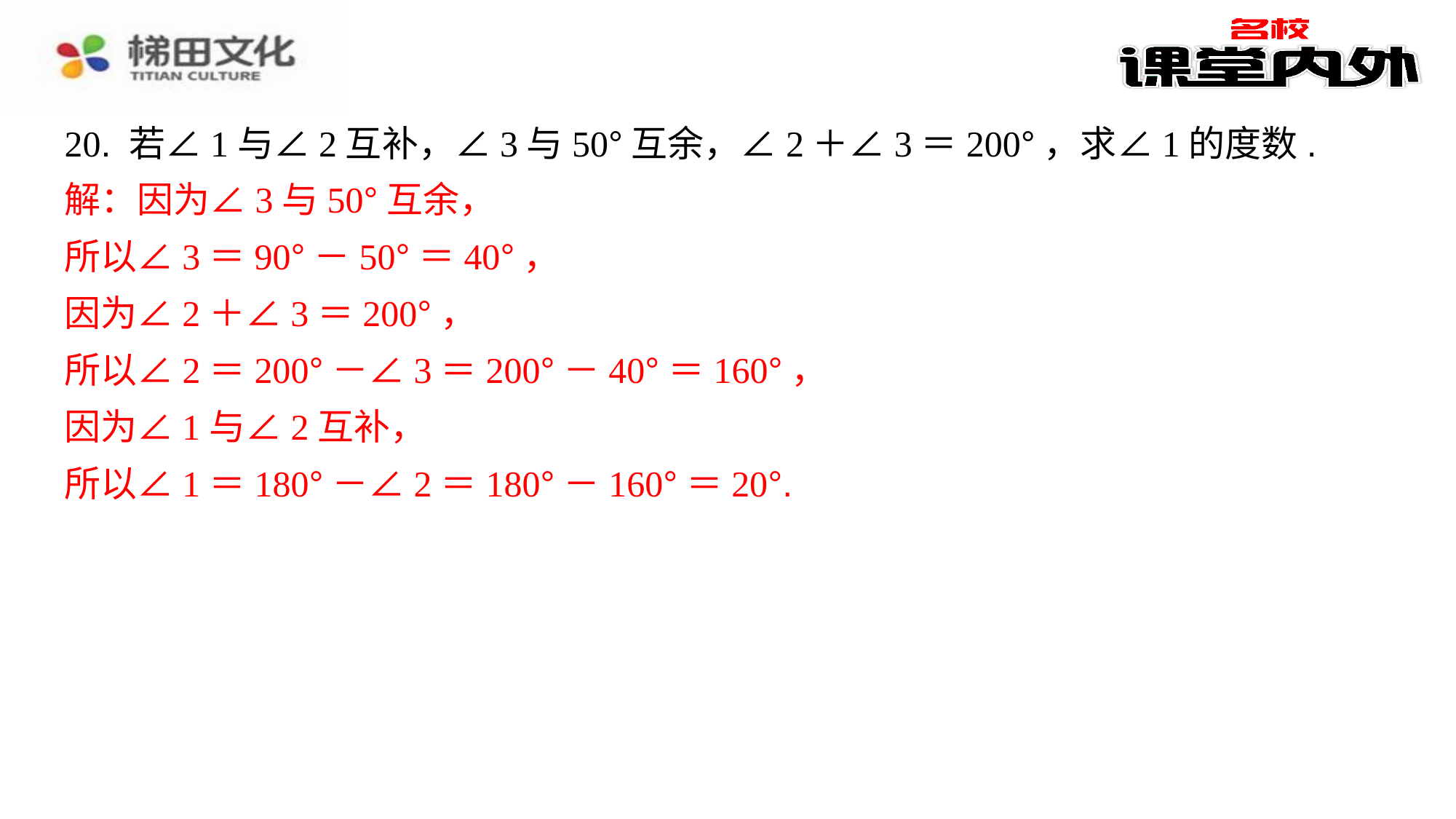

20. 若∠1与∠2互补，∠3与50°互余，∠2＋∠3＝200°，求∠1的度数.
解：因为∠3与50°互余，
所以∠3＝90°－50°＝40°，
因为∠2＋∠3＝200°，
所以∠2＝200°－∠3＝200°－40°＝160°，
因为∠1与∠2互补，
所以∠1＝180°－∠2＝180°－160°＝20°.
解：因为∠3与50°互余，
所以∠3＝90°－50°＝40°，
因为∠2＋∠3＝200°，
所以∠2＝200°－∠3＝200°－40°＝160°，
因为∠1与∠2互补，
所以∠1＝180°－∠2＝180°－160°＝20°.